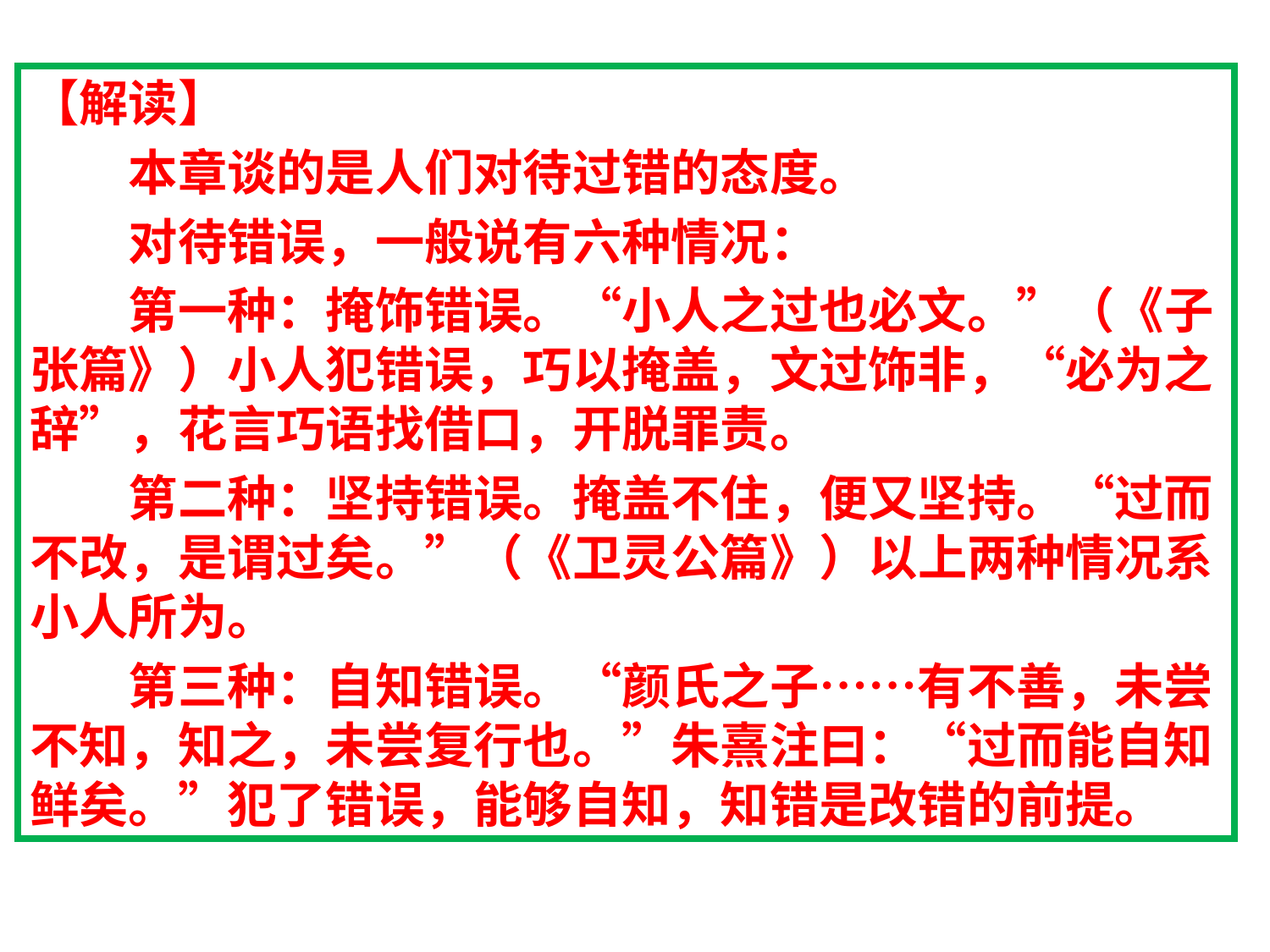

【解读】
　　本章谈的是人们对待过错的态度。
　　对待错误，一般说有六种情况：
　　第一种：掩饰错误。“小人之过也必文。”（《子张篇》）小人犯错误，巧以掩盖，文过饰非，“必为之辞”，花言巧语找借口，开脱罪责。
　　第二种：坚持错误。掩盖不住，便又坚持。“过而不改，是谓过矣。”（《卫灵公篇》）以上两种情况系小人所为。
　　第三种：自知错误。“颜氏之子……有不善，未尝不知，知之，未尝复行也。”朱熹注曰：“过而能自知鲜矣。”犯了错误，能够自知，知错是改错的前提。